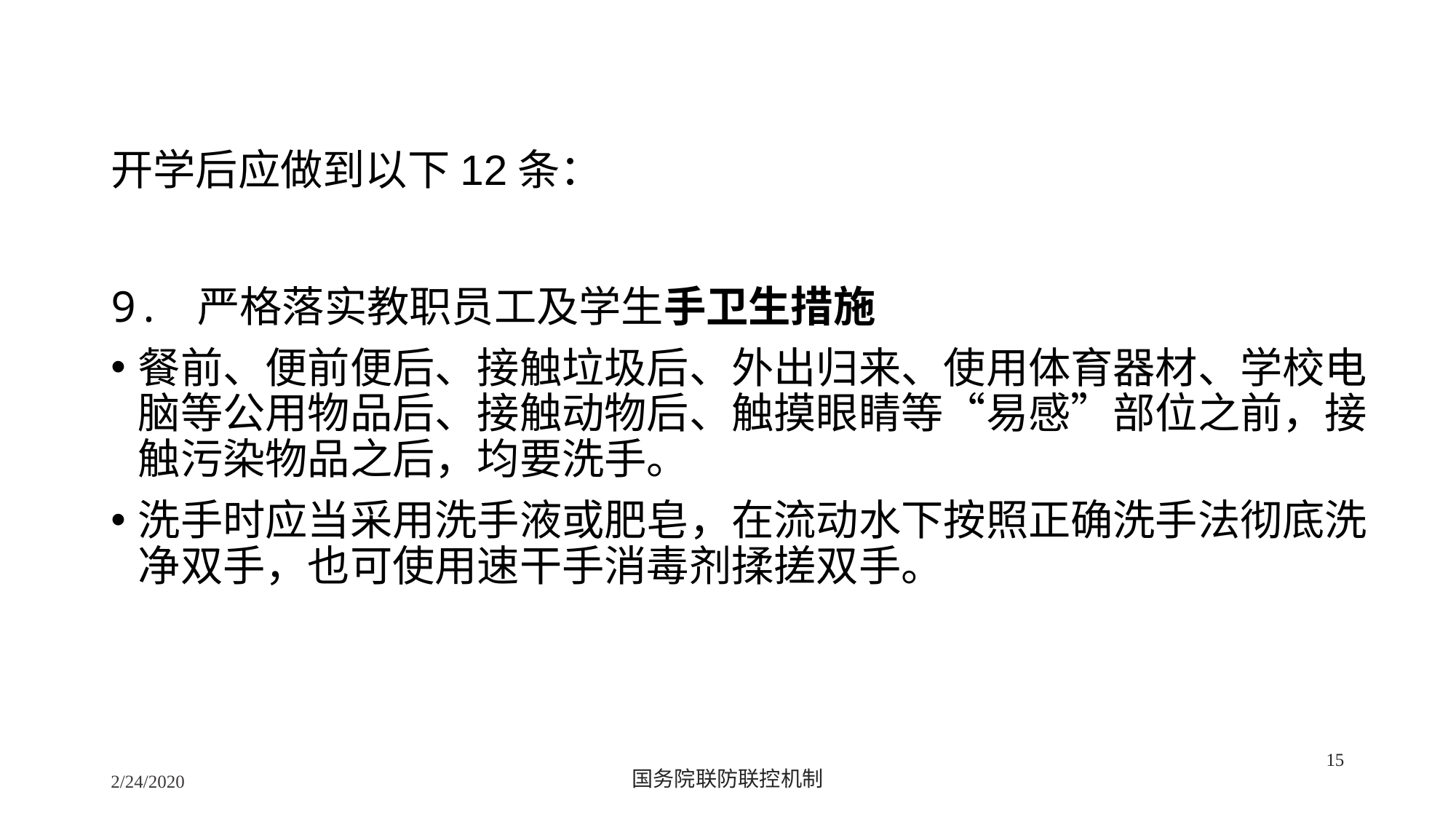

开学后应做到以下12条：

9. 严格落实教职员工及学生手卫生措施
餐前、便前便后、接触垃圾后、外出归来、使用体育器材、学校电脑等公用物品后、接触动物后、触摸眼睛等“易感”部位之前，接触污染物品之后，均要洗手。
洗手时应当采用洗手液或肥皂，在流动水下按照正确洗手法彻底洗净双手，也可使用速干手消毒剂揉搓双手。
15
2/24/2020
国务院联防联控机制